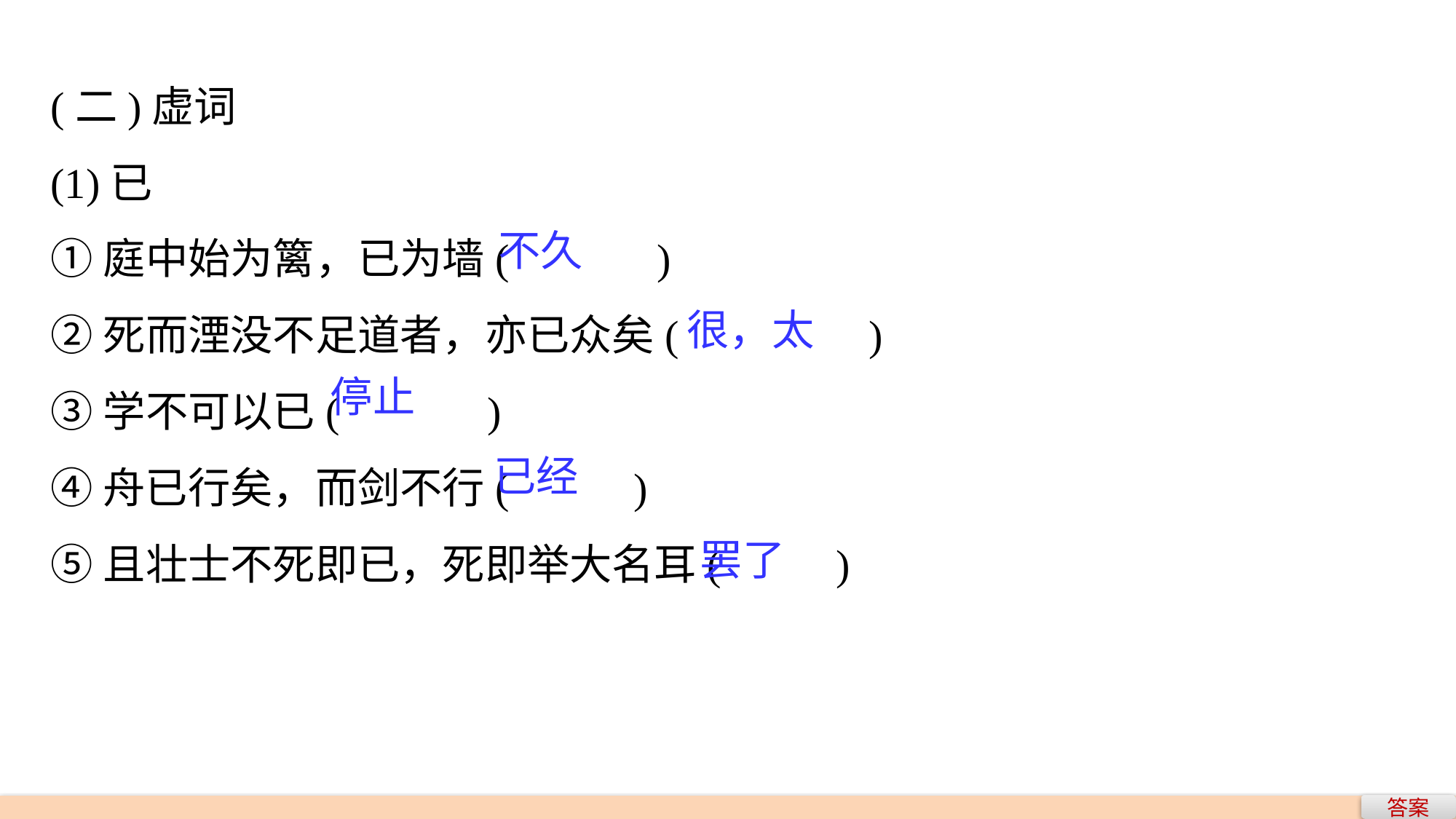

(二)虚词
(1)已
①庭中始为篱，已为墙(　　　)
②死而湮没不足道者，亦已众矣(　　　　)
③学不可以已(　　　)
④舟已行矣，而剑不行(　　  )
⑤且壮士不死即已，死即举大名耳(　　 )
不久
很，太
停止
已经
罢了
答案